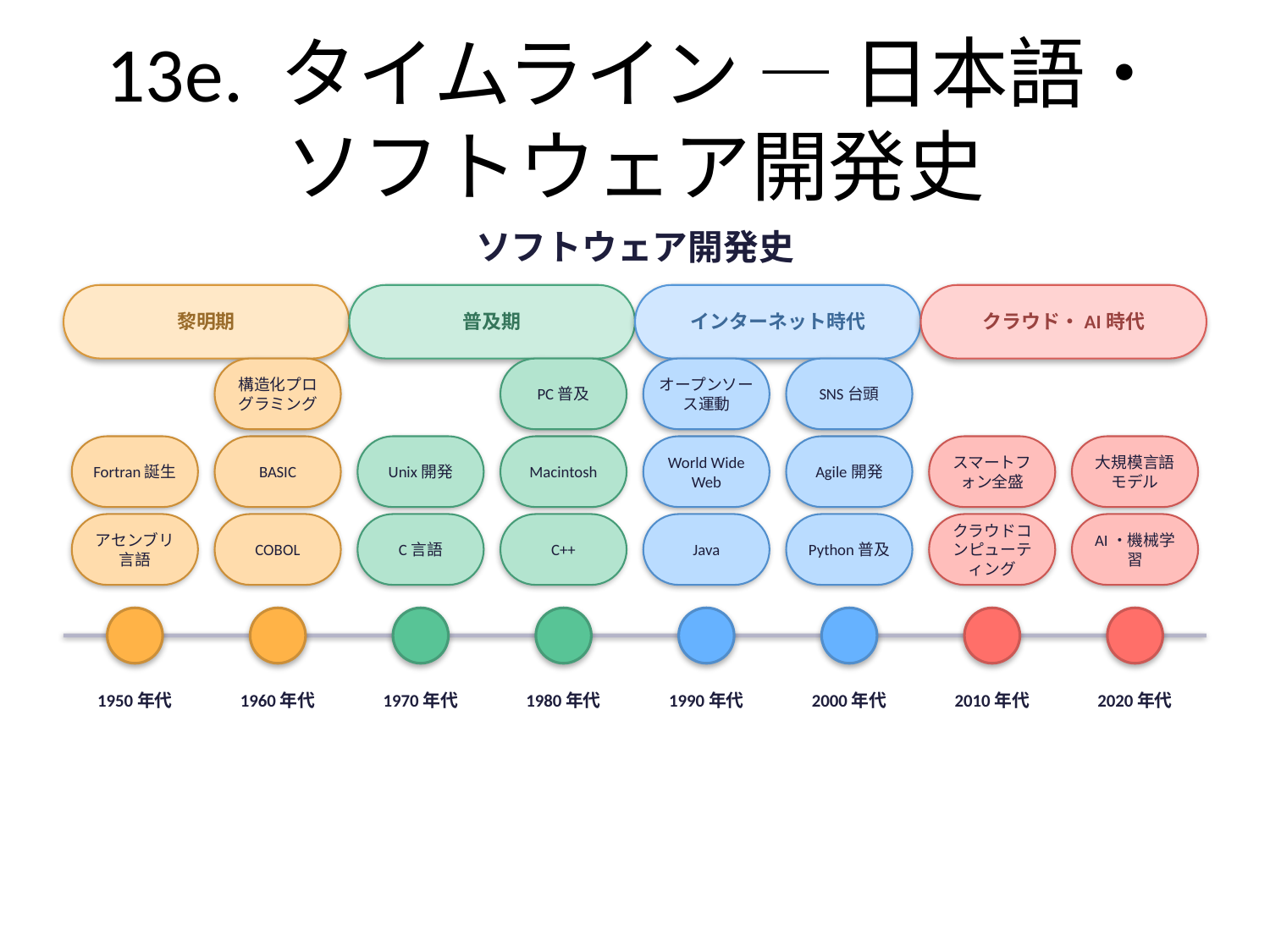

# 13e. タイムライン — 日本語・ソフトウェア開発史

ソフトウェア開発史
黎明期
普及期
インターネット時代
クラウド・AI時代
構造化プログラミング
PC普及
オープンソース運動
SNS台頭
Fortran誕生
BASIC
Unix開発
Macintosh
World Wide Web
Agile開発
スマートフォン全盛
大規模言語モデル
アセンブリ言語
COBOL
C言語
C++
Java
Python普及
クラウドコンピューティング
AI・機械学習

1950年代
1960年代
1970年代
1980年代
1990年代
2000年代
2010年代
2020年代